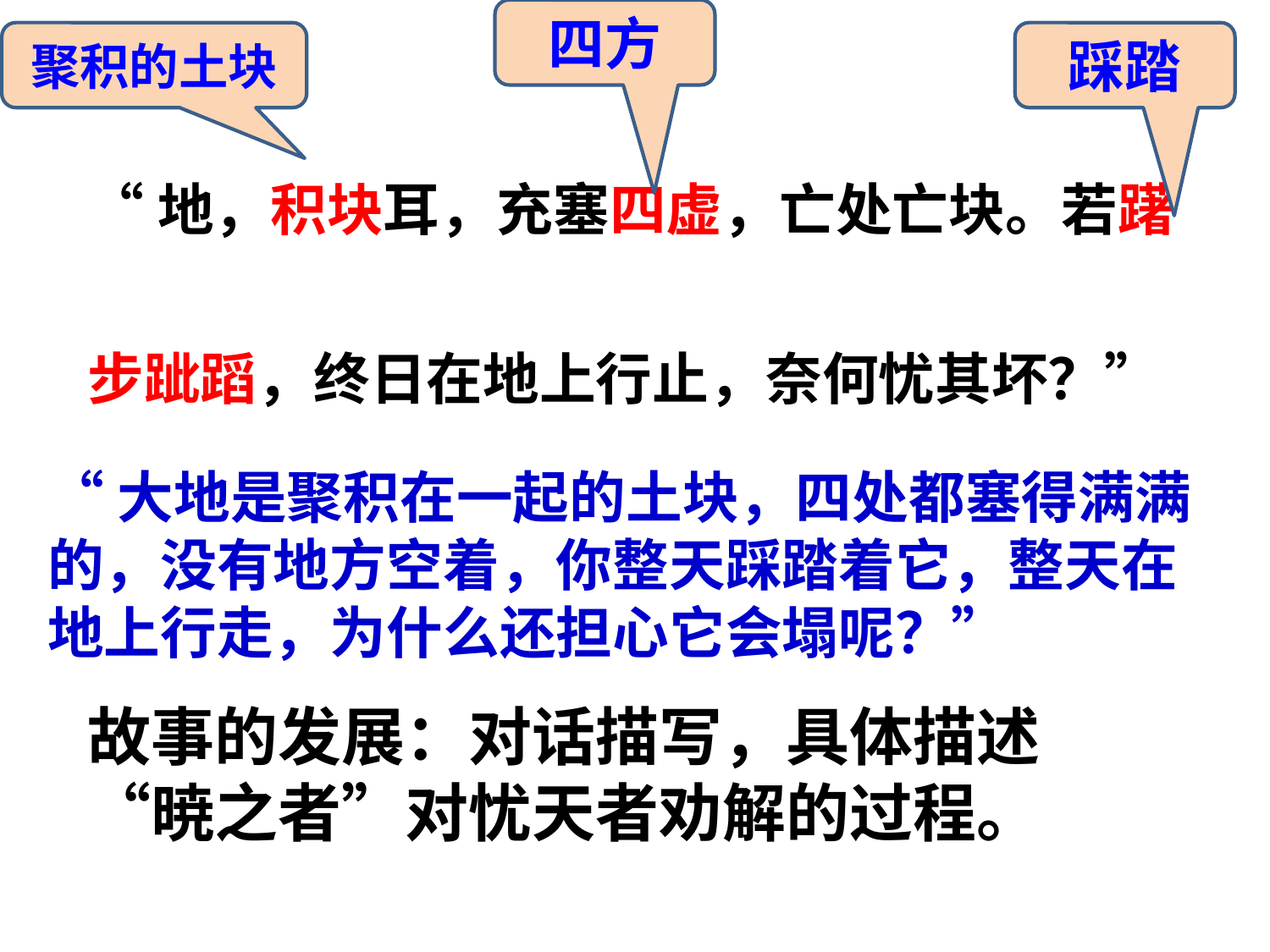

四方
踩踏
聚积的土块
“地，积块耳，充塞四虚，亡处亡块。若躇步跐蹈，终日在地上行止，奈何忧其坏？”
“大地是聚积在一起的土块，四处都塞得满满的，没有地方空着，你整天踩踏着它，整天在地上行走，为什么还担心它会塌呢？”
故事的发展：对话描写，具体描述“暁之者”对忧天者劝解的过程。